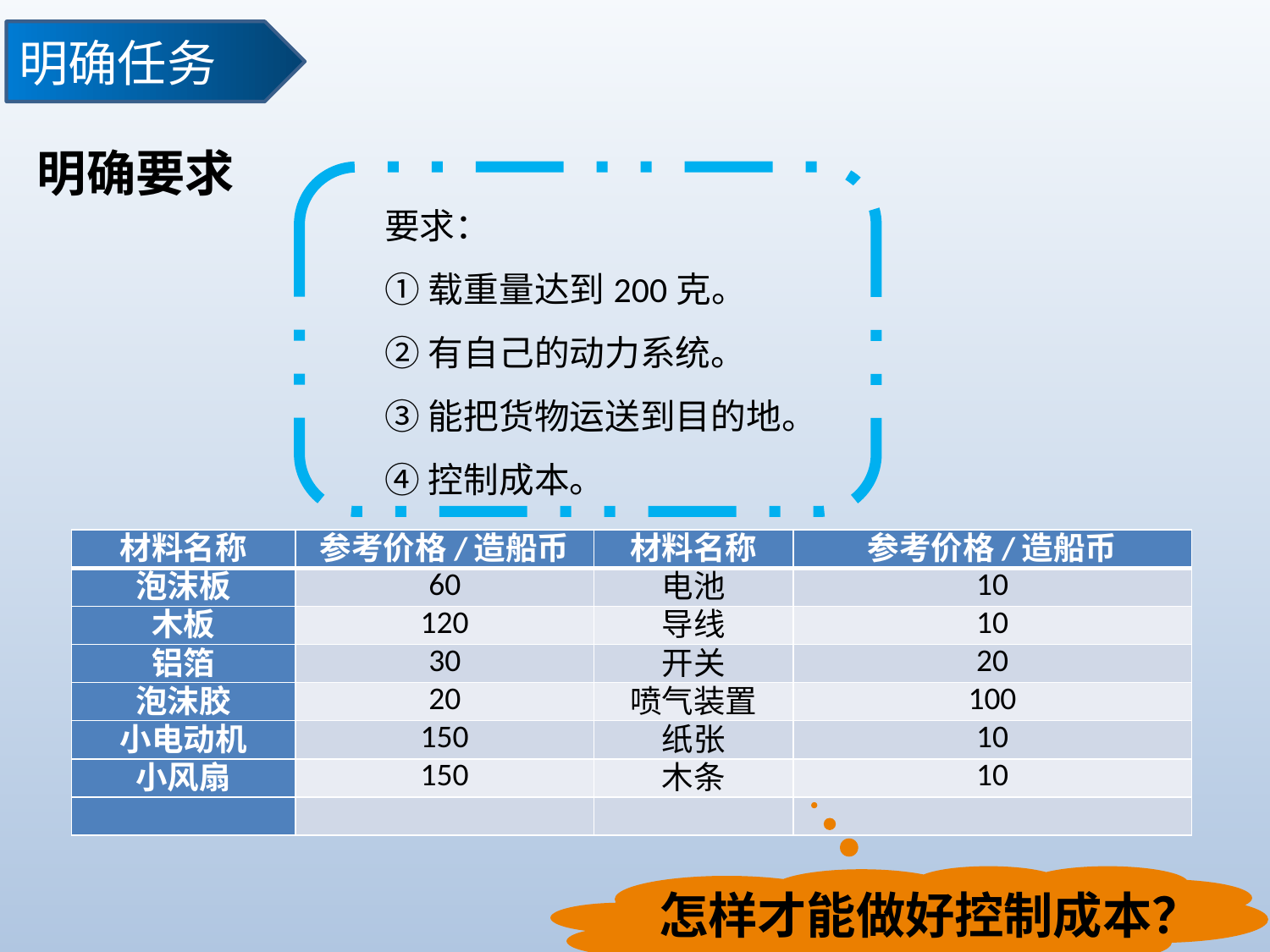

明确任务
明确要求

要求：
①载重量达到200克。
②有自己的动力系统。
③能把货物运送到目的地。
④控制成本。
| 材料名称 | 参考价格/造船币 | 材料名称 | 参考价格/造船币 |
| --- | --- | --- | --- |
| 泡沫板 | 60 | 电池 | 10 |
| 木板 | 120 | 导线 | 10 |
| 铝箔 | 30 | 开关 | 20 |
| 泡沫胶 | 20 | 喷气装置 | 100 |
| 小电动机 | 150 | 纸张 | 10 |
| 小风扇 | 150 | 木条 | 10 |
|  |  |  |  |

怎样才能做好控制成本？